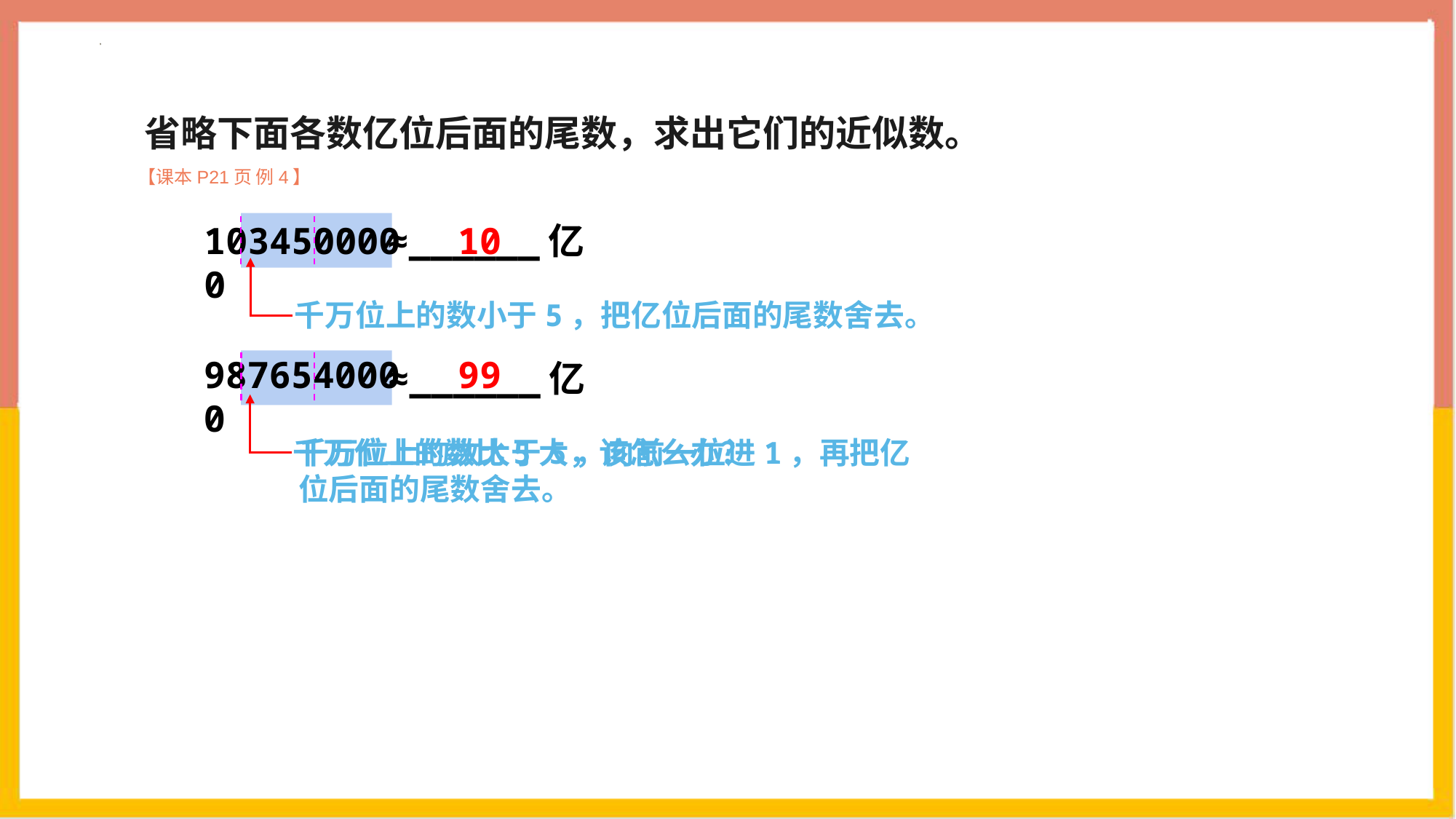

省略下面各数亿位后面的尾数，求出它们的近似数。
【课本P21页 例4】
1034500000
≈______亿
10

千万位上的数小于5，把亿位后面的尾数舍去。
9876540000
99
≈______亿

千万位上的数比5大，该怎么办？
千万位上的数大于5，向前一位进1，再把亿位后面的尾数舍去。